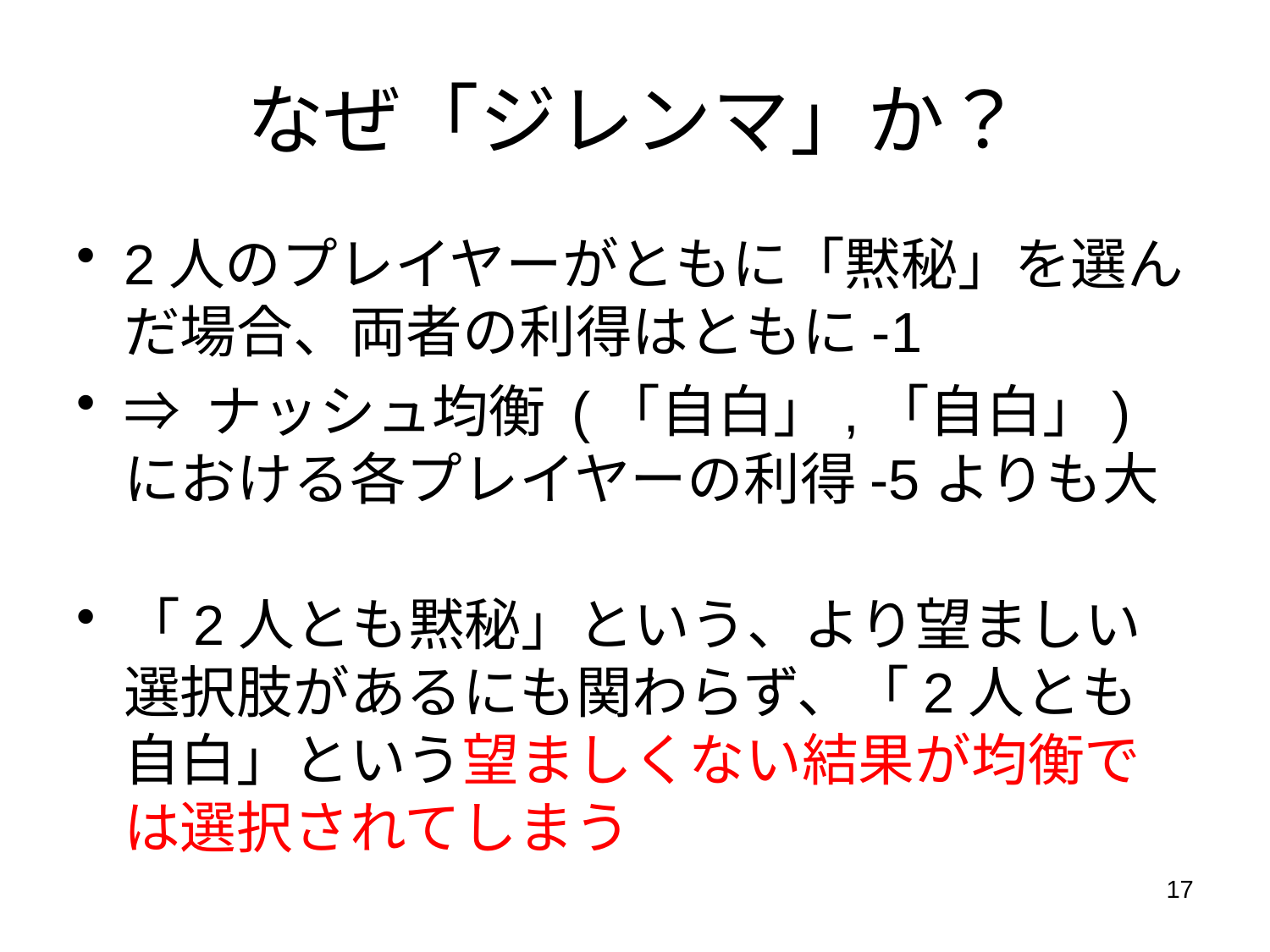

# なぜ「ジレンマ」か？
2人のプレイヤーがともに「黙秘」を選んだ場合、両者の利得はともに-1
⇒ ナッシュ均衡 (「自白」,「自白」) における各プレイヤーの利得-5よりも大

「2人とも黙秘」という、より望ましい選択肢があるにも関わらず、「2人とも自白」という望ましくない結果が均衡では選択されてしまう
17